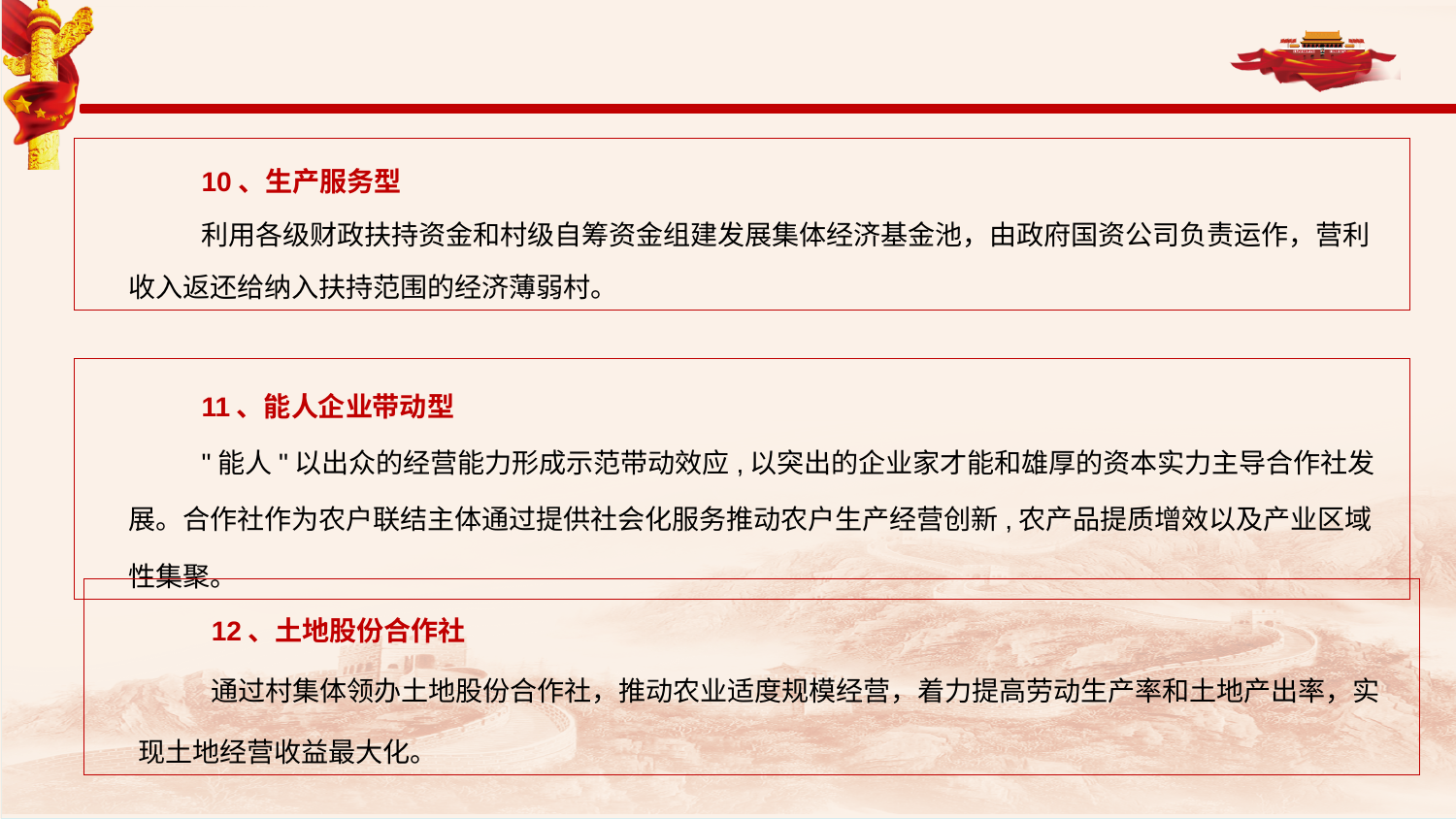

10、生产服务型
利用各级财政扶持资金和村级自筹资金组建发展集体经济基金池，由政府国资公司负责运作，营利收入返还给纳入扶持范围的经济薄弱村。
11、能人企业带动型
"能人"以出众的经营能力形成示范带动效应,以突出的企业家才能和雄厚的资本实力主导合作社发展。合作社作为农户联结主体通过提供社会化服务推动农户生产经营创新,农产品提质增效以及产业区域性集聚。
12、土地股份合作社
通过村集体领办土地股份合作社，推动农业适度规模经营，着力提高劳动生产率和土地产出率，实现土地经营收益最大化。